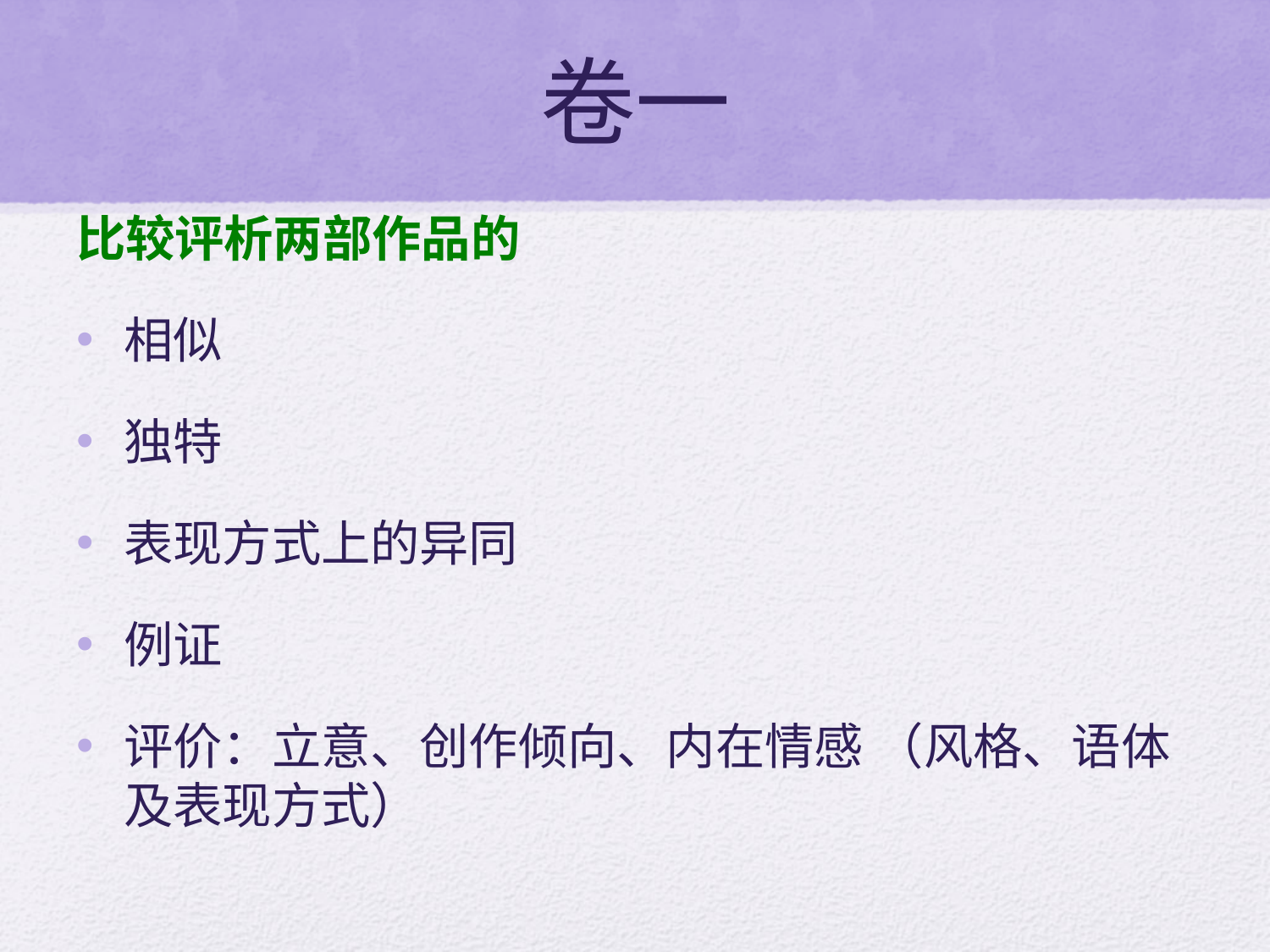

# 卷一
比较评析两部作品的
相似
独特
表现方式上的异同
例证
评价：立意、创作倾向、内在情感 （风格、语体及表现方式）